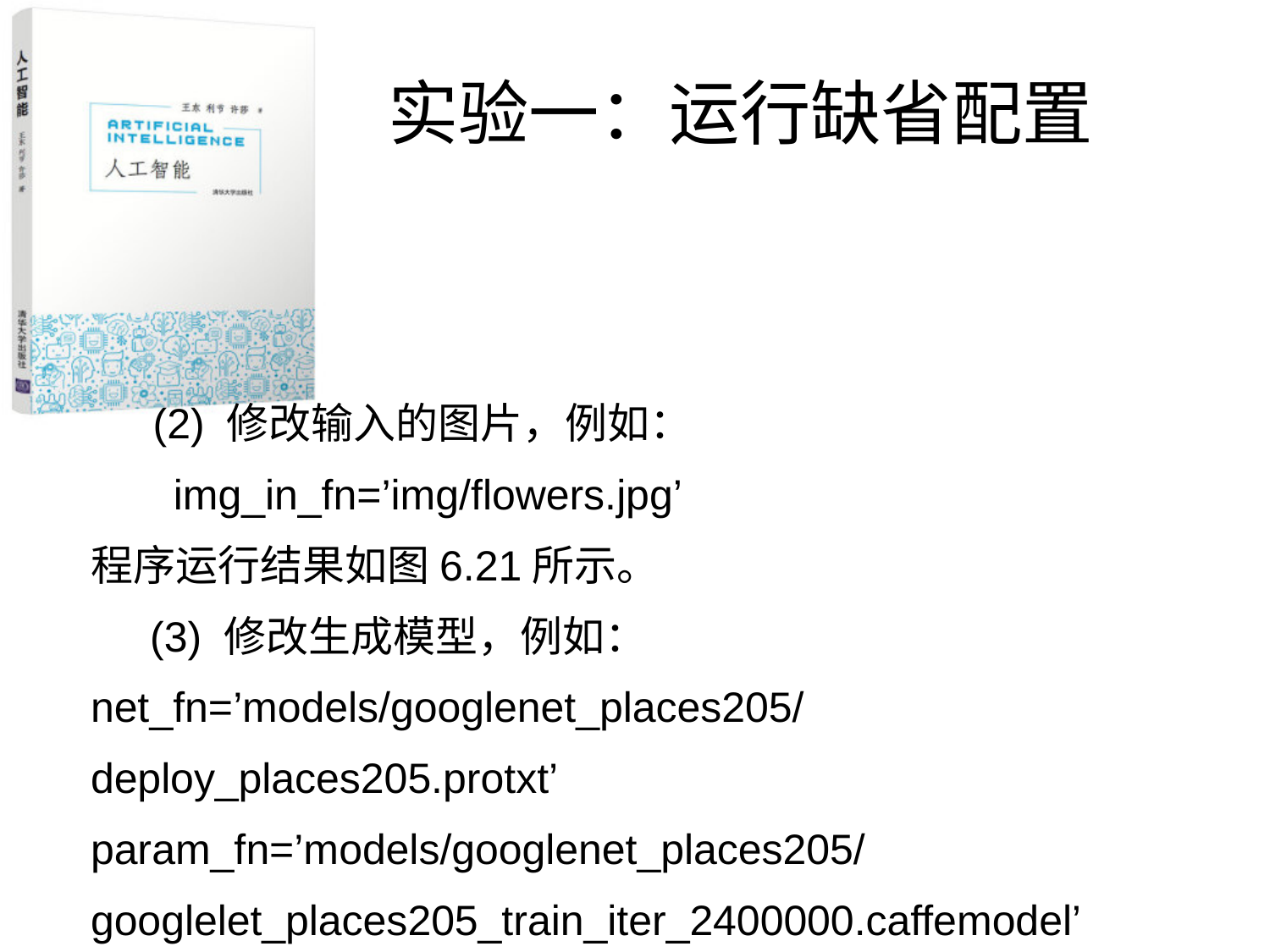

实验一：运行缺省配置
       (2) 修改输入的图片，例如：
       img_in_fn=’img/flowers.jpg’
程序运行结果如图6.21所示。
     (3) 修改生成模型，例如：
net_fn=’models/googlenet_places205/deploy_places205.protxt’
param_fn=’models/googlenet_places205/googlelet_places205_train_iter_2400000.caffemodel’
该模型是用建筑物图片训练的模型。